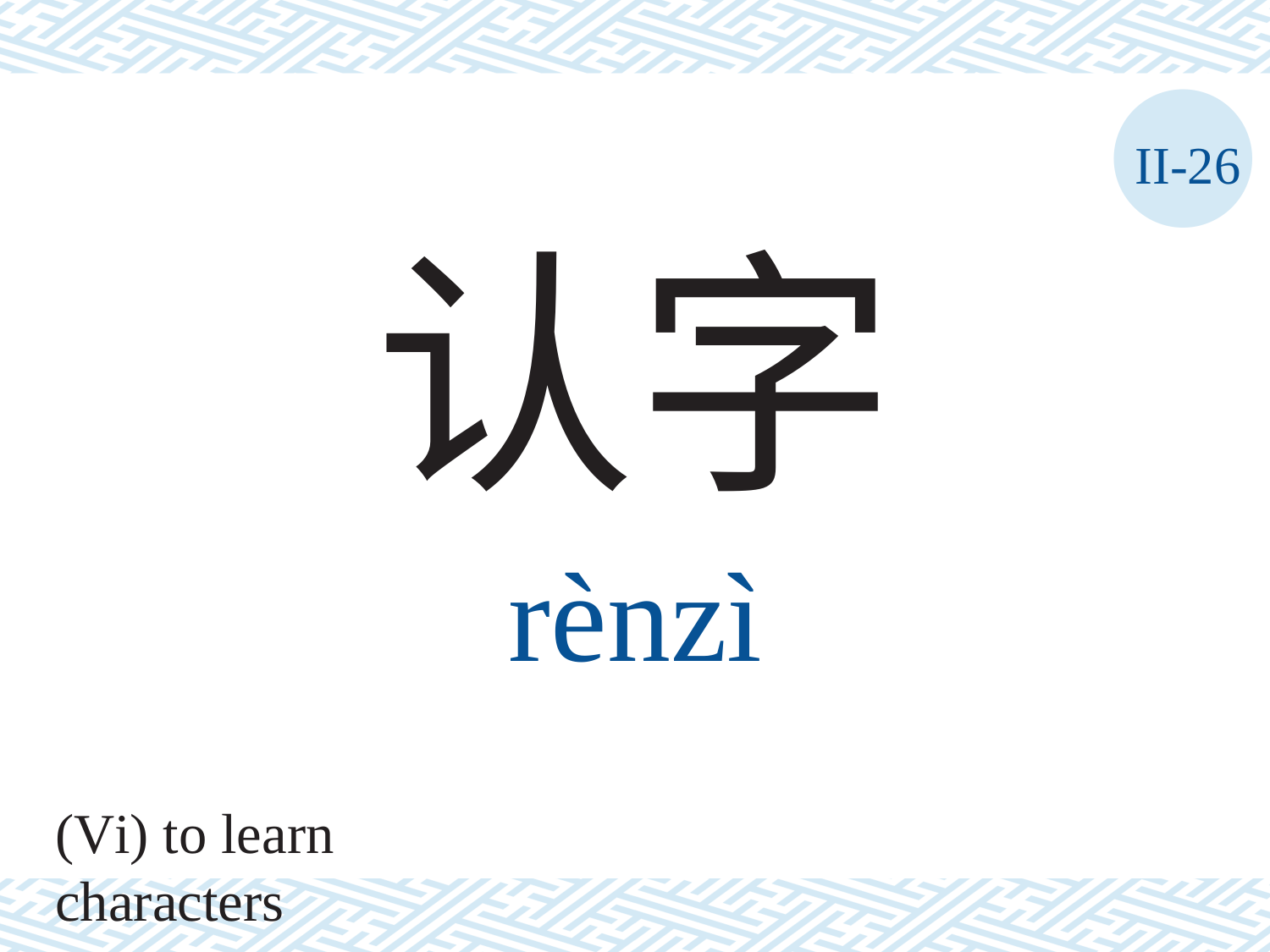

II-26
认字
rènzì
(Vi) to learn characters